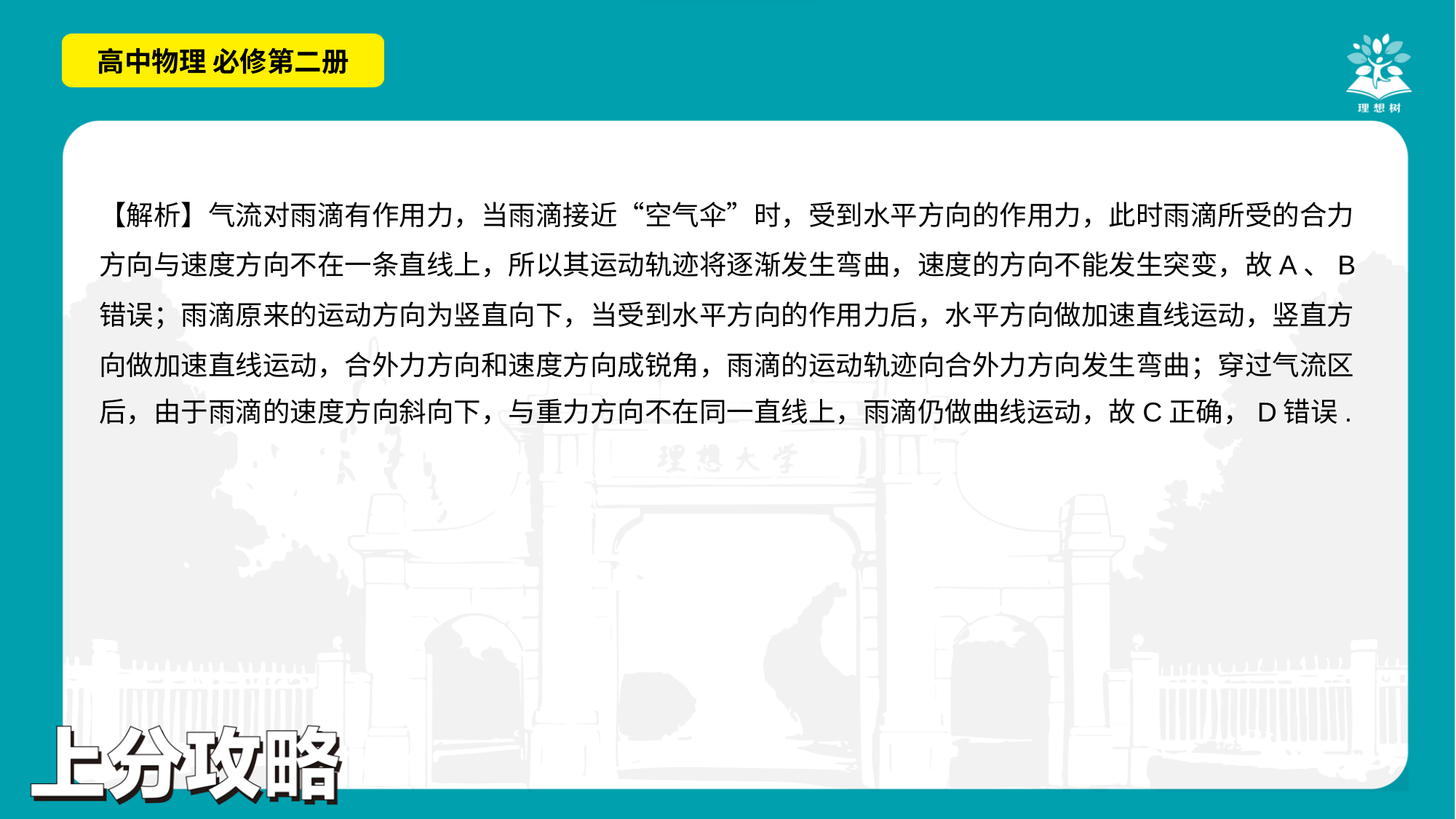

【解析】气流对雨滴有作用力，当雨滴接近“空气伞”时，受到水平方向的作用力，此时雨滴所受的合力
方向与速度方向不在一条直线上，所以其运动轨迹将逐渐发生弯曲，速度的方向不能发生突变，故A、B
错误；雨滴原来的运动方向为竖直向下，当受到水平方向的作用力后，水平方向做加速直线运动，竖直方
向做加速直线运动，合外力方向和速度方向成锐角，雨滴的运动轨迹向合外力方向发生弯曲；穿过气流区
后，由于雨滴的速度方向斜向下，与重力方向不在同一直线上，雨滴仍做曲线运动，故C正确，D错误.